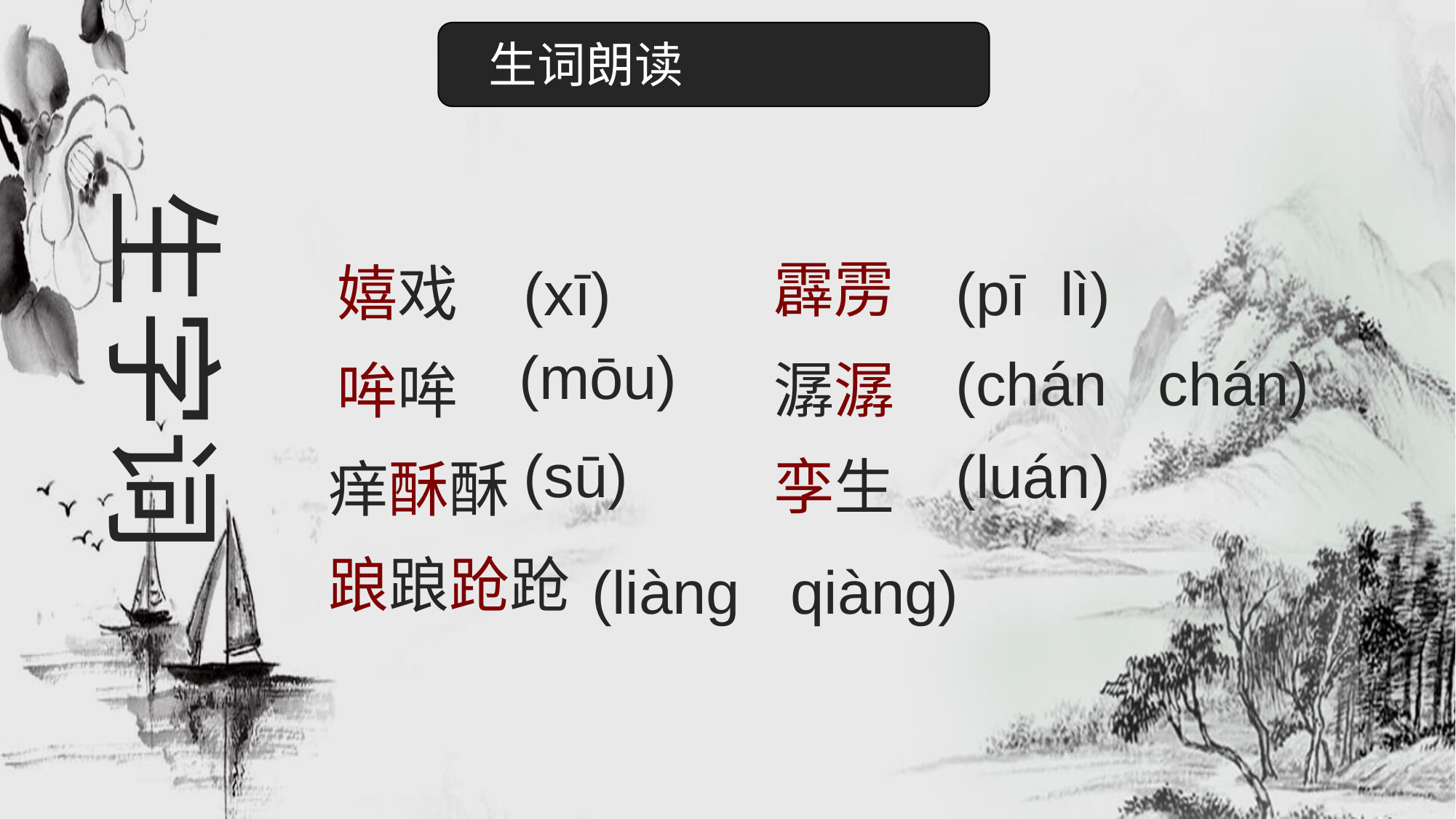

生词朗读
生字词
霹雳
嬉戏
(xī)
(pī  lì)
(mōu)
(chán   chán)
潺潺
哞哞
(sū)
(luán)
孪生
痒酥酥
踉踉跄跄
(liàng   qiàng)